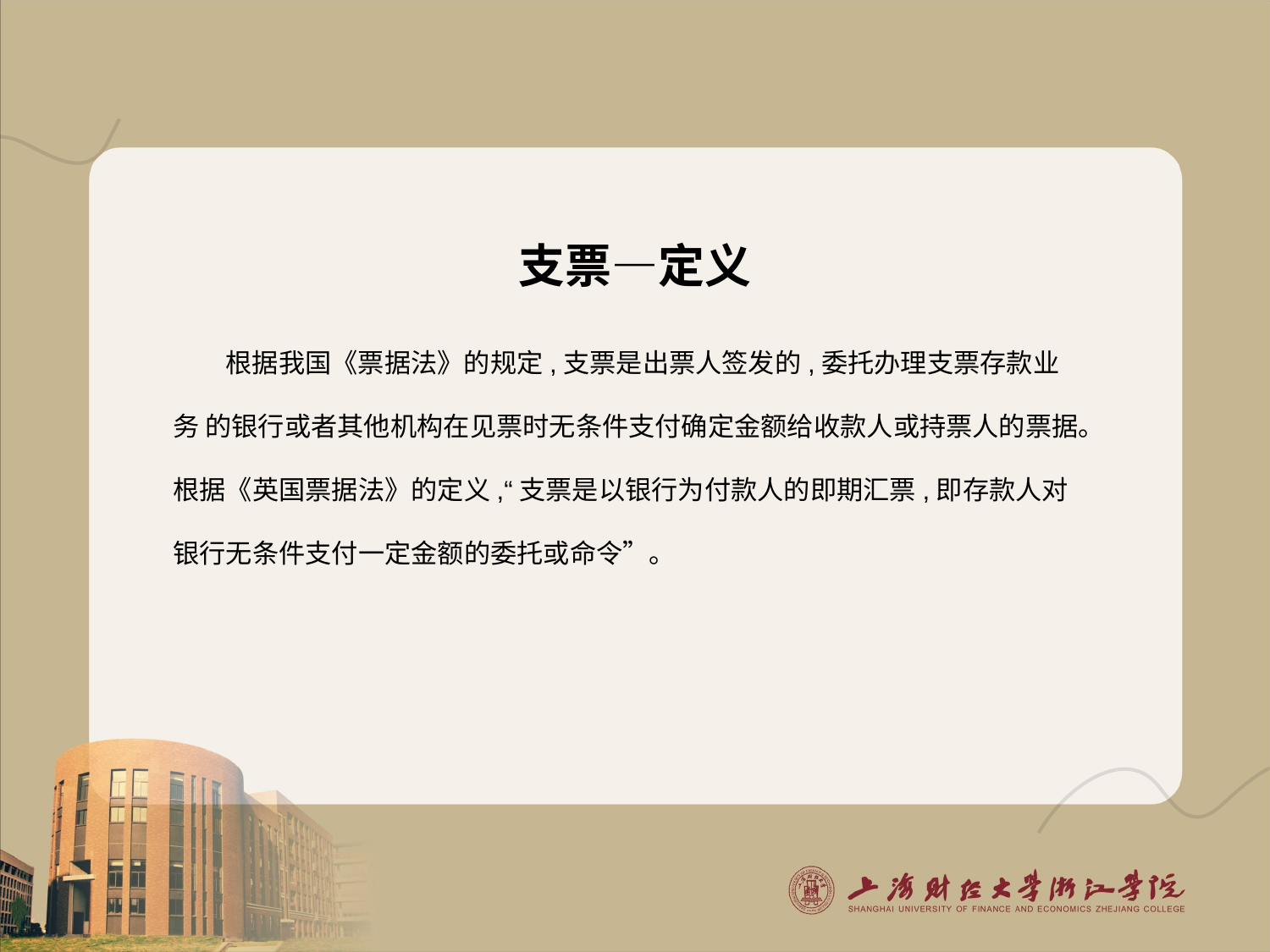

# 支票—定义
根据我国《票据法》的规定,支票是出票人签发的,委托办理支票存款业务 的银行或者其他机构在见票时无条件支付确定金额给收款人或持票人的票据。根据《英国票据法》的定义,“支票是以银行为付款人的即期汇票,即存款人对银行无条件支付一定金额的委托或命令”。